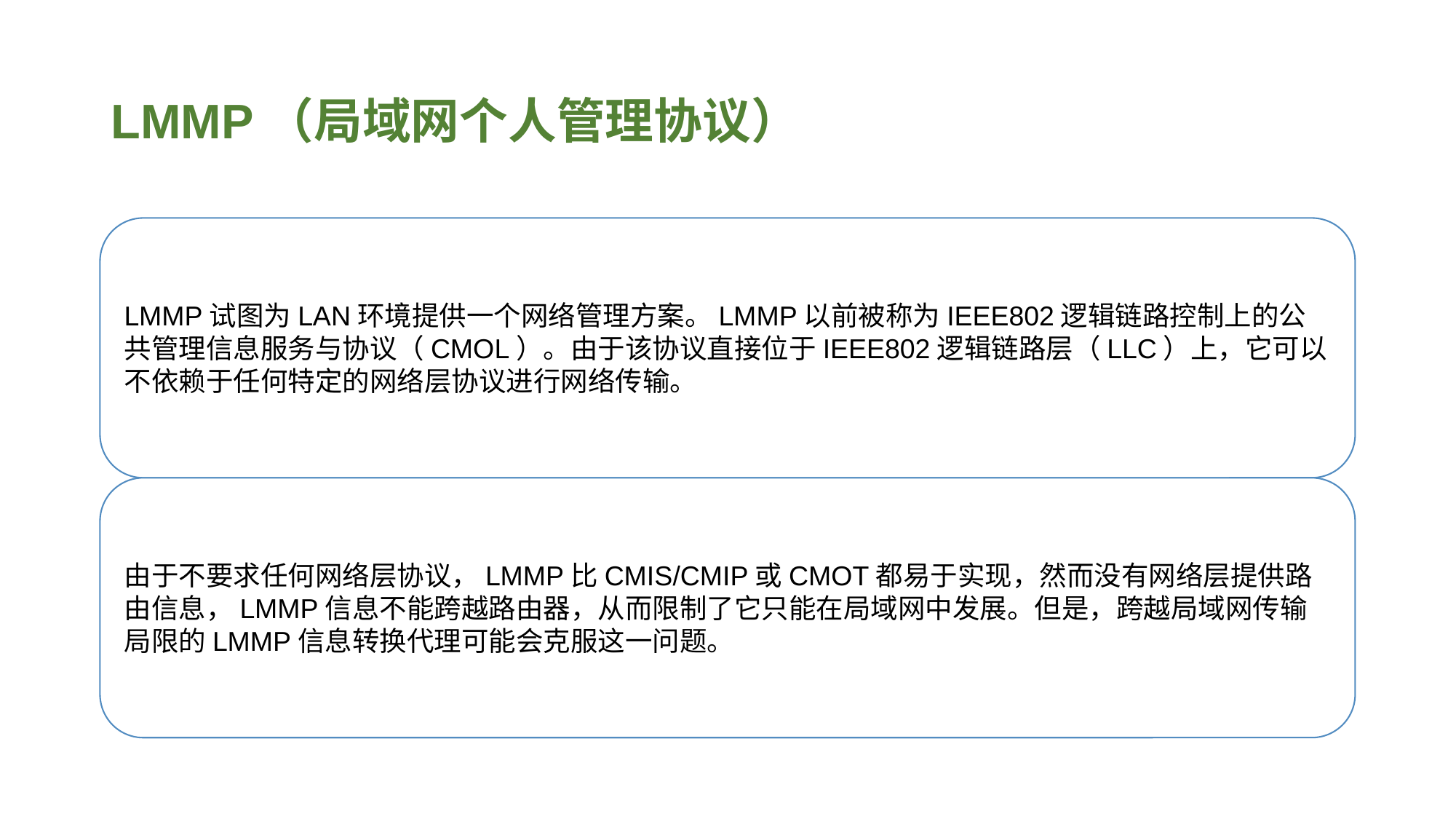

# LMMP（局域网个人管理协议）
LMMP试图为LAN环境提供一个网络管理方案。LMMP以前被称为IEEE802逻辑链路控制上的公共管理信息服务与协议（CMOL）。由于该协议直接位于IEEE802逻辑链路层（LLC）上，它可以不依赖于任何特定的网络层协议进行网络传输。
由于不要求任何网络层协议，LMMP比CMIS/CMIP或CMOT都易于实现，然而没有网络层提供路由信息，LMMP信息不能跨越路由器，从而限制了它只能在局域网中发展。但是，跨越局域网传输局限的LMMP信息转换代理可能会克服这一问题。